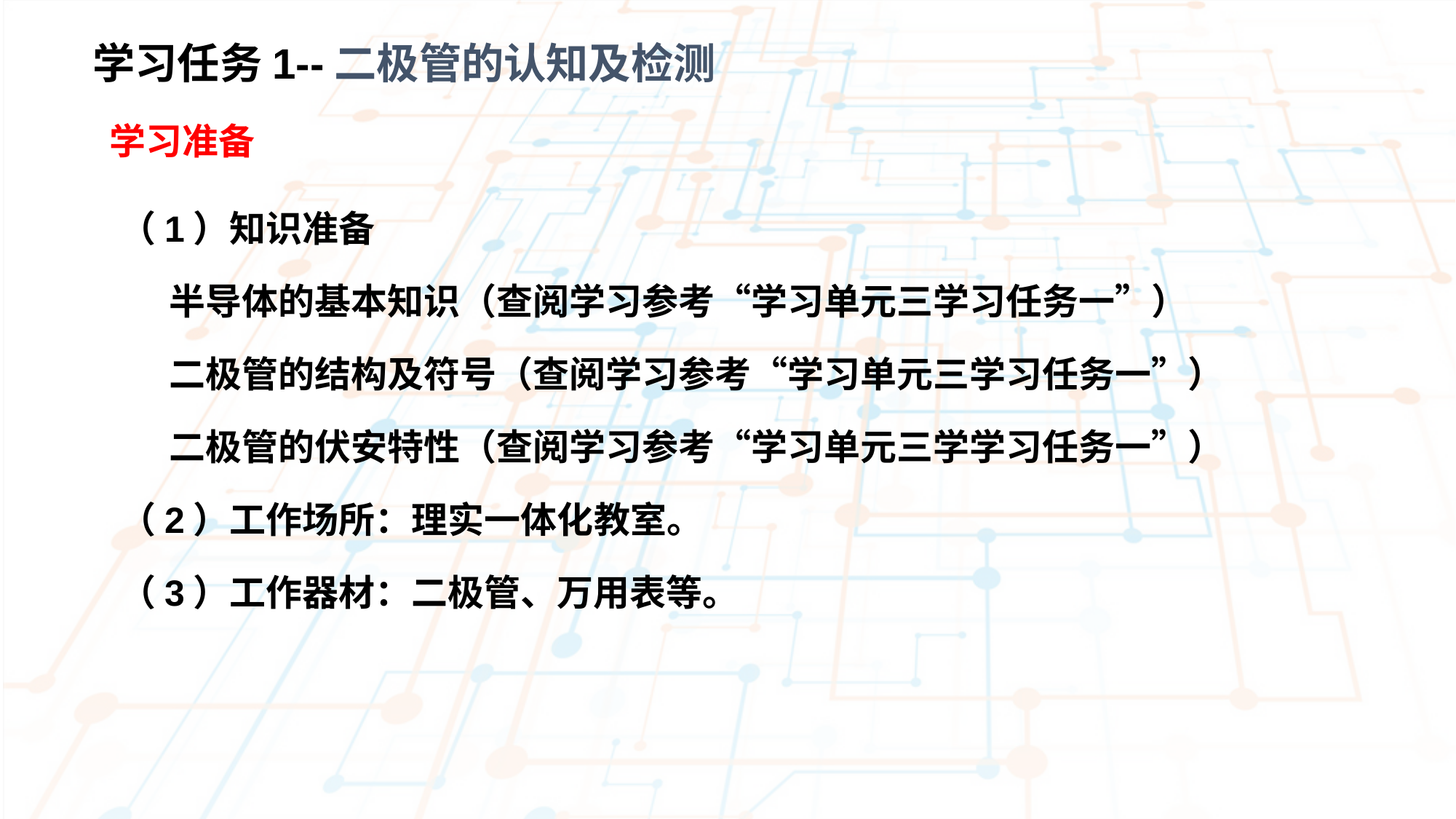

学习任务1--二极管的认知及检测
 学习准备

（1）知识准备
     半导体的基本知识（查阅学习参考“学习单元三学习任务一”）
     二极管的结构及符号（查阅学习参考“学习单元三学习任务一”）
     二极管的伏安特性（查阅学习参考“学习单元三学学习任务一”）
（2）工作场所：理实一体化教室。
（3）工作器材：二极管、万用表等。